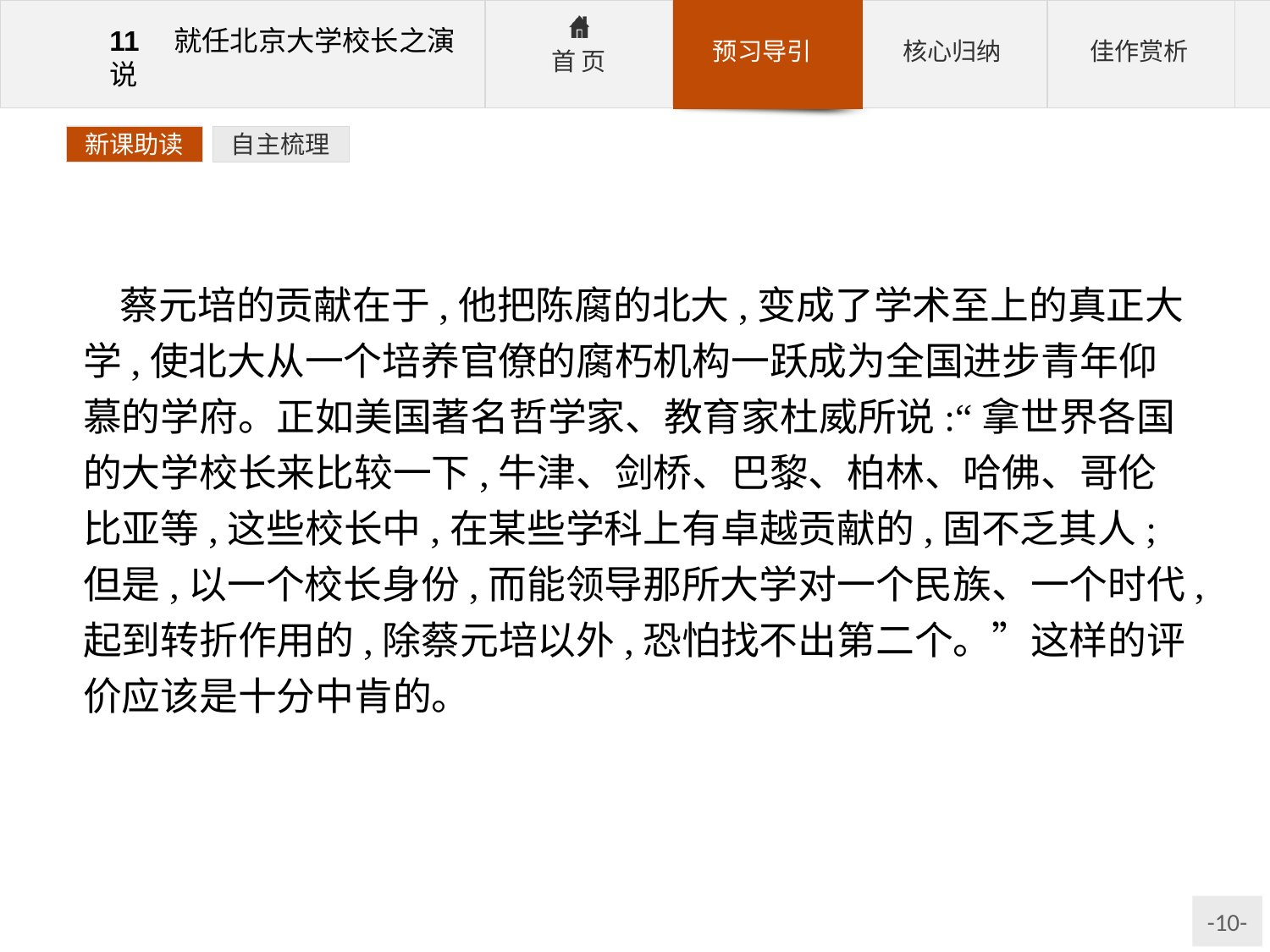

新课助读
自主梳理
蔡元培的贡献在于,他把陈腐的北大,变成了学术至上的真正大学,使北大从一个培养官僚的腐朽机构一跃成为全国进步青年仰慕的学府。正如美国著名哲学家、教育家杜威所说:“拿世界各国的大学校长来比较一下,牛津、剑桥、巴黎、柏林、哈佛、哥伦比亚等,这些校长中,在某些学科上有卓越贡献的,固不乏其人;但是,以一个校长身份,而能领导那所大学对一个民族、一个时代,起到转折作用的,除蔡元培以外,恐怕找不出第二个。”这样的评价应该是十分中肯的。